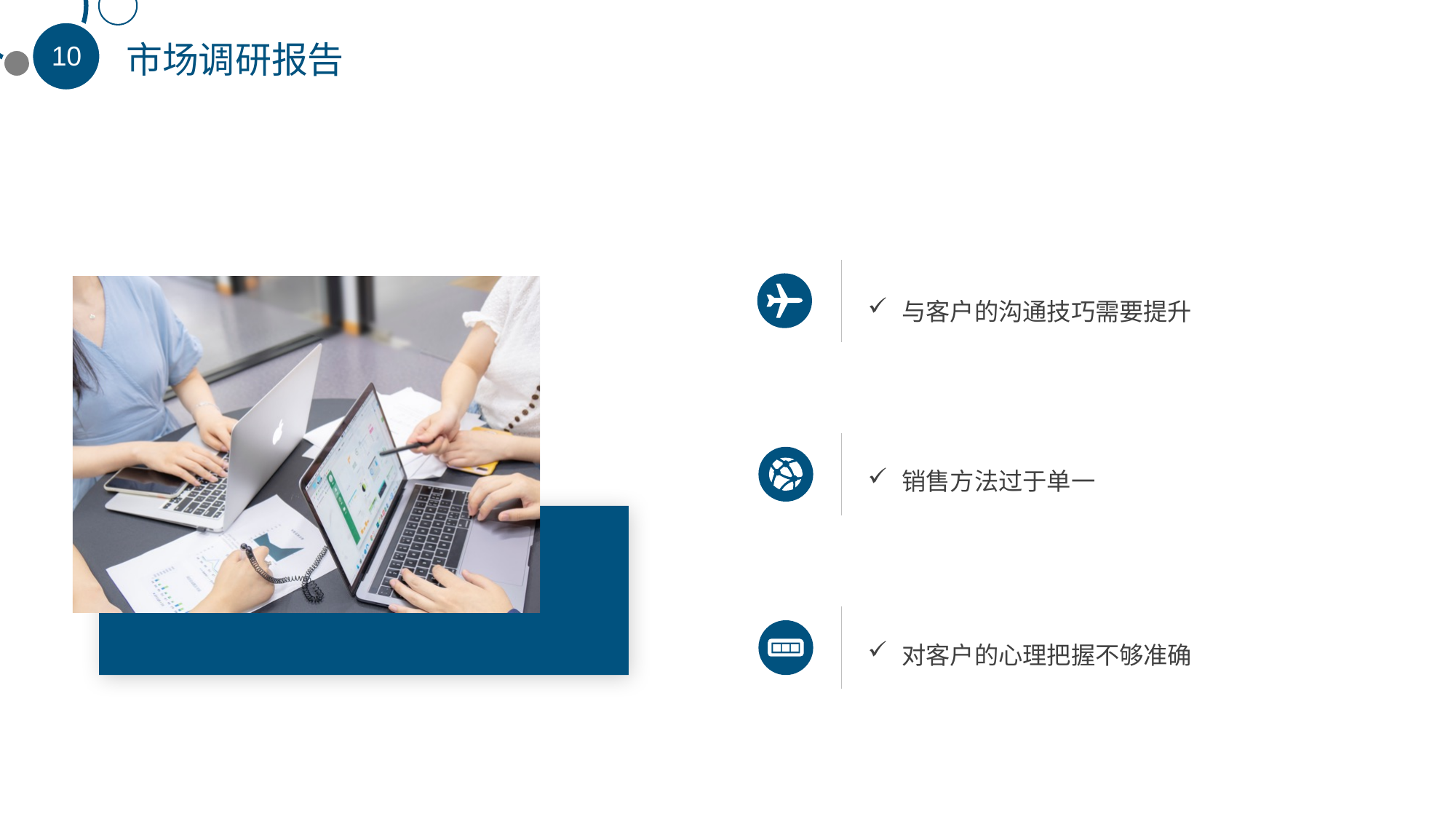

市场调研报告

与客户的沟通技巧需要提升

销售方法过于单一

对客户的心理把握不够准确